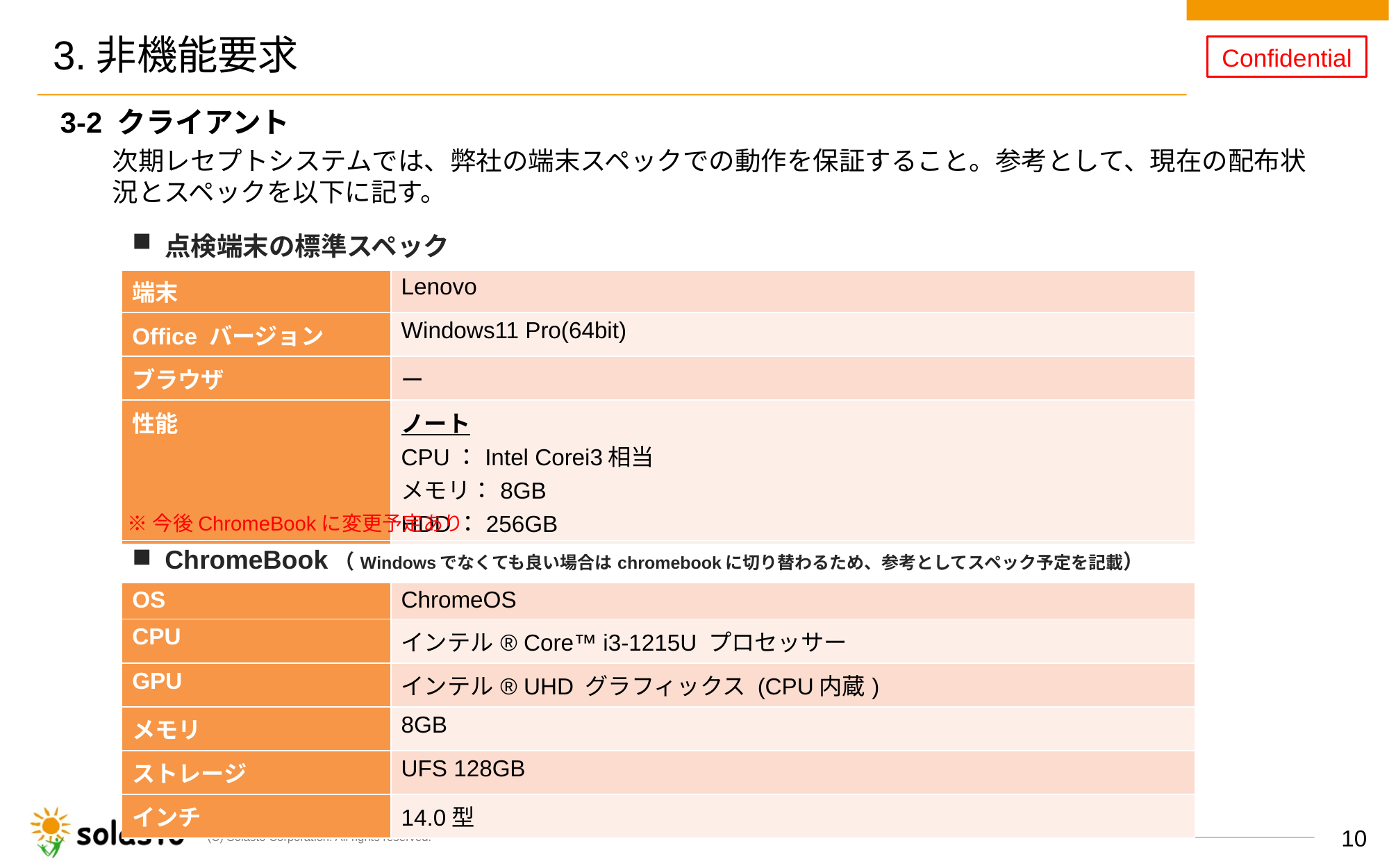

# 3.非機能要求
3-2 クライアント
次期レセプトシステムでは、弊社の端末スペックでの動作を保証すること。参考として、現在の配布状況とスペックを以下に記す。

| 点検端末の標準スペック |  |
| --- | --- |
| 端末 | Lenovo |
| Office バージョン | Windows11 Pro(64bit) |
| ブラウザ | ー |
| 性能 | ノート CPU：Intel Corei3相当 メモリ：8GB 　　　　 HDD：256GB |
※今後ChromeBookに変更予定あり
| ChromeBook（Windowsでなくても良い場合はchromebookに切り替わるため、参考としてスペック予定を記載） |  |
| --- | --- |
| OS | ChromeOS |
| CPU | インテル® Core™ i3-1215U プロセッサー |
| GPU | インテル® UHD グラフィックス (CPU内蔵) |
| メモリ | 8GB |
| ストレージ | UFS 128GB |
| インチ | 14.0型 |